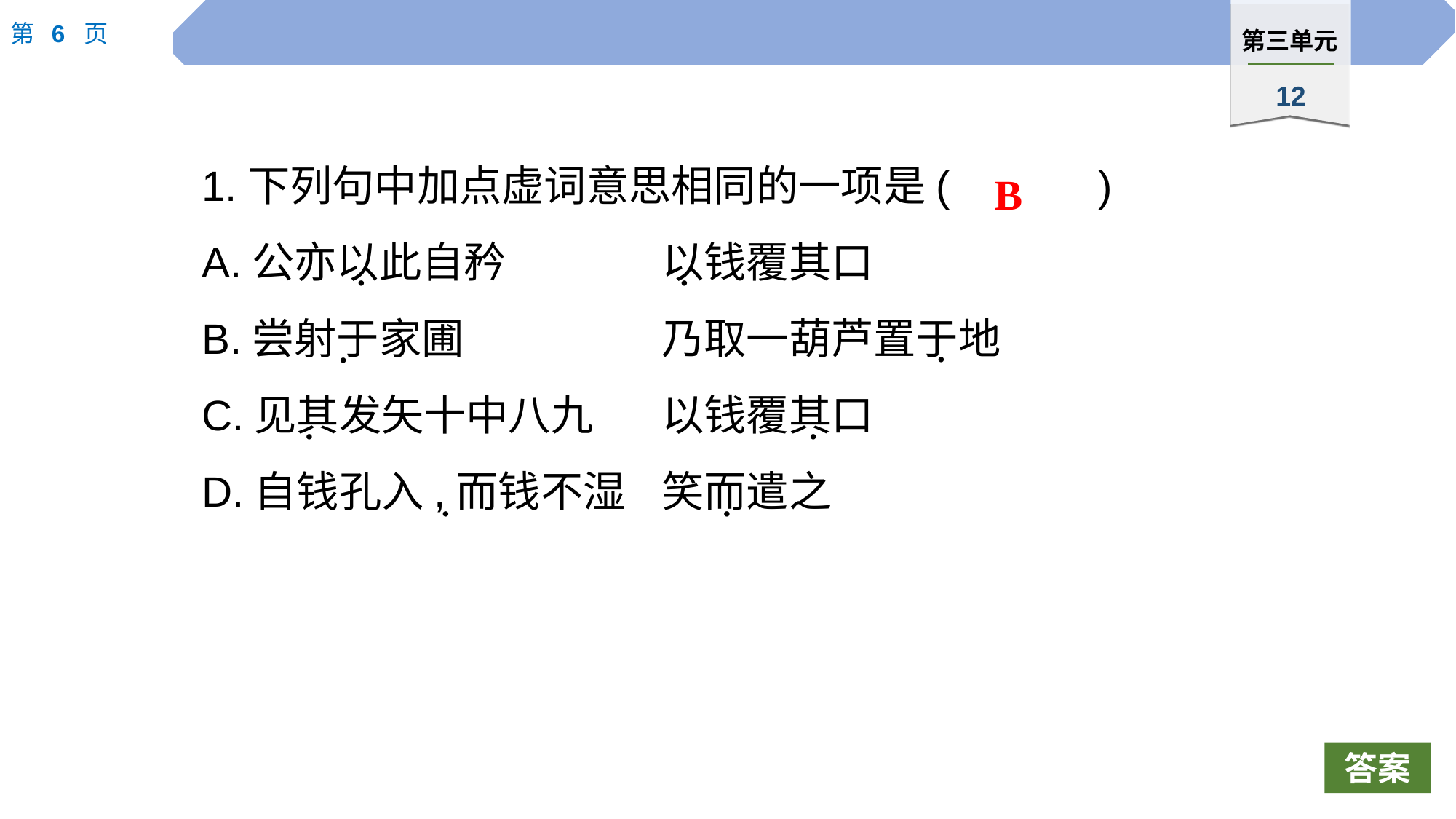

1.下列句中加点虚词意思相同的一项是(		)
A.公亦以此自矜　 	以钱覆其口
B.尝射于家圃		乃取一葫芦置于地
C.见其发矢十中八九	以钱覆其口
D.自钱孔入,而钱不湿 	笑而遣之
B
 ·
 ·
 ·
 ·
 ·
 ·
 ·
 ·
答案